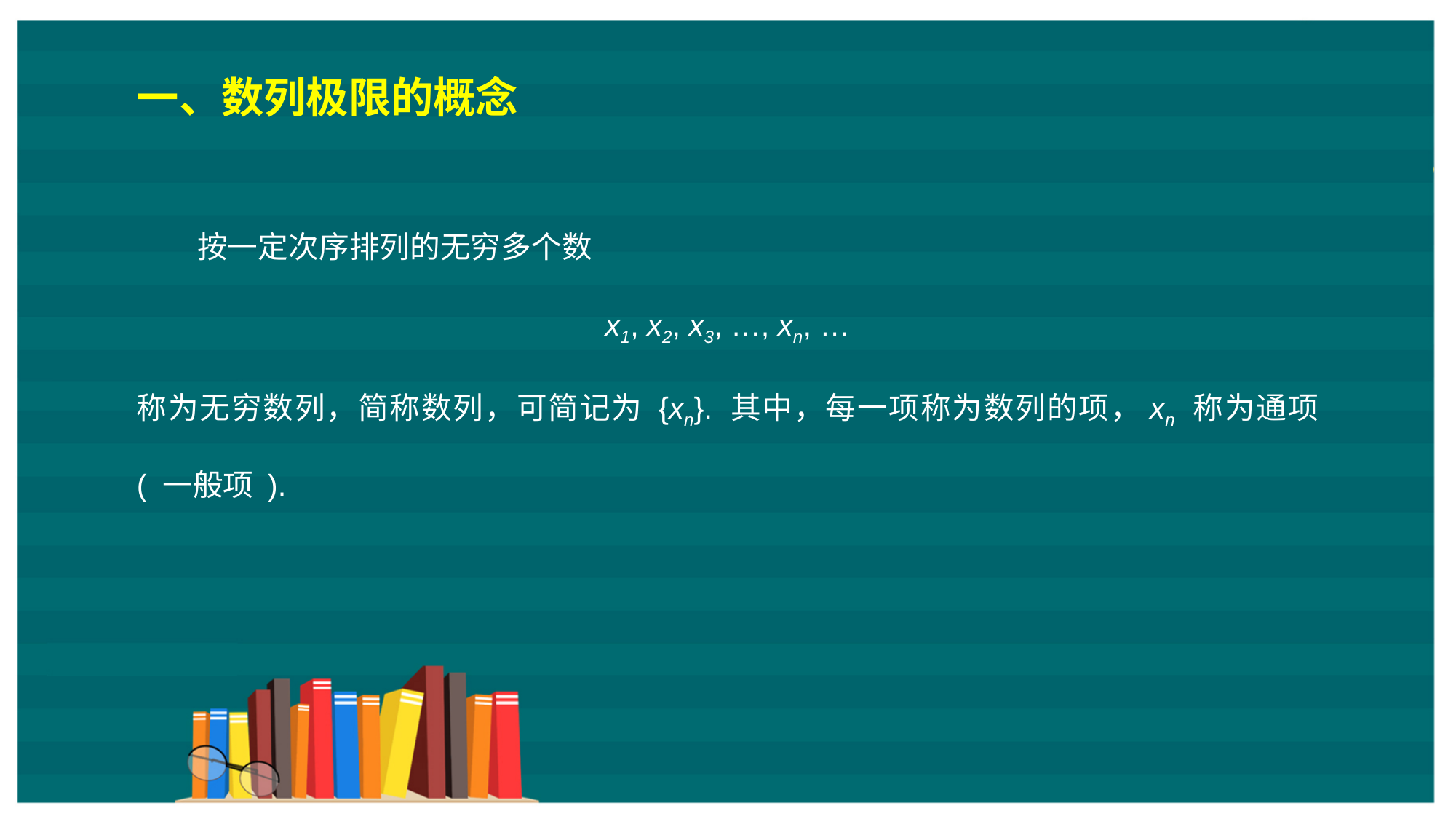

一、数列极限的概念
按一定次序排列的无穷多个数
x1, x2, x3, …, xn, …
称为无穷数列，简称数列，可简记为 {xn}. 其中，每一项称为数列的项，xn 称为通项 ( 一般项 ).